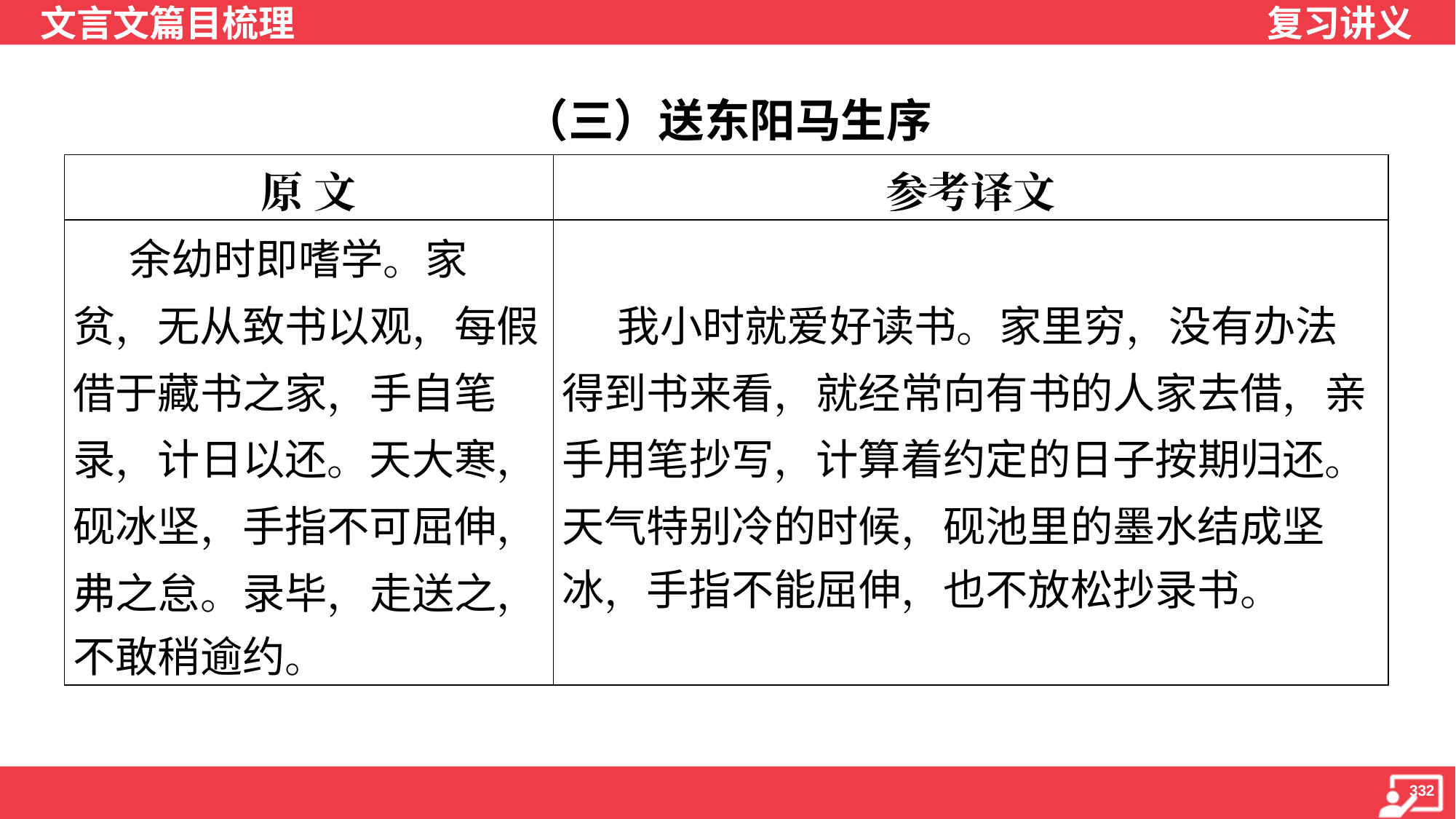

（三）送东阳马生序
| 原 文 | 参考译文 |
| --- | --- |
| 余幼时即嗜学。家 贫，无从致书以观，每假 借于藏书之家，手自笔 录，计日以还。天大寒， 砚冰坚，手指不可屈伸， 弗之怠。录毕，走送之， 不敢稍逾约。 | 我小时就爱好读书。家里穷，没有办法 得到书来看，就经常向有书的人家去借，亲 手用笔抄写，计算着约定的日子按期归还。 天气特别冷的时候，砚池里的墨水结成坚 冰，手指不能屈伸，也不放松抄录书。 |